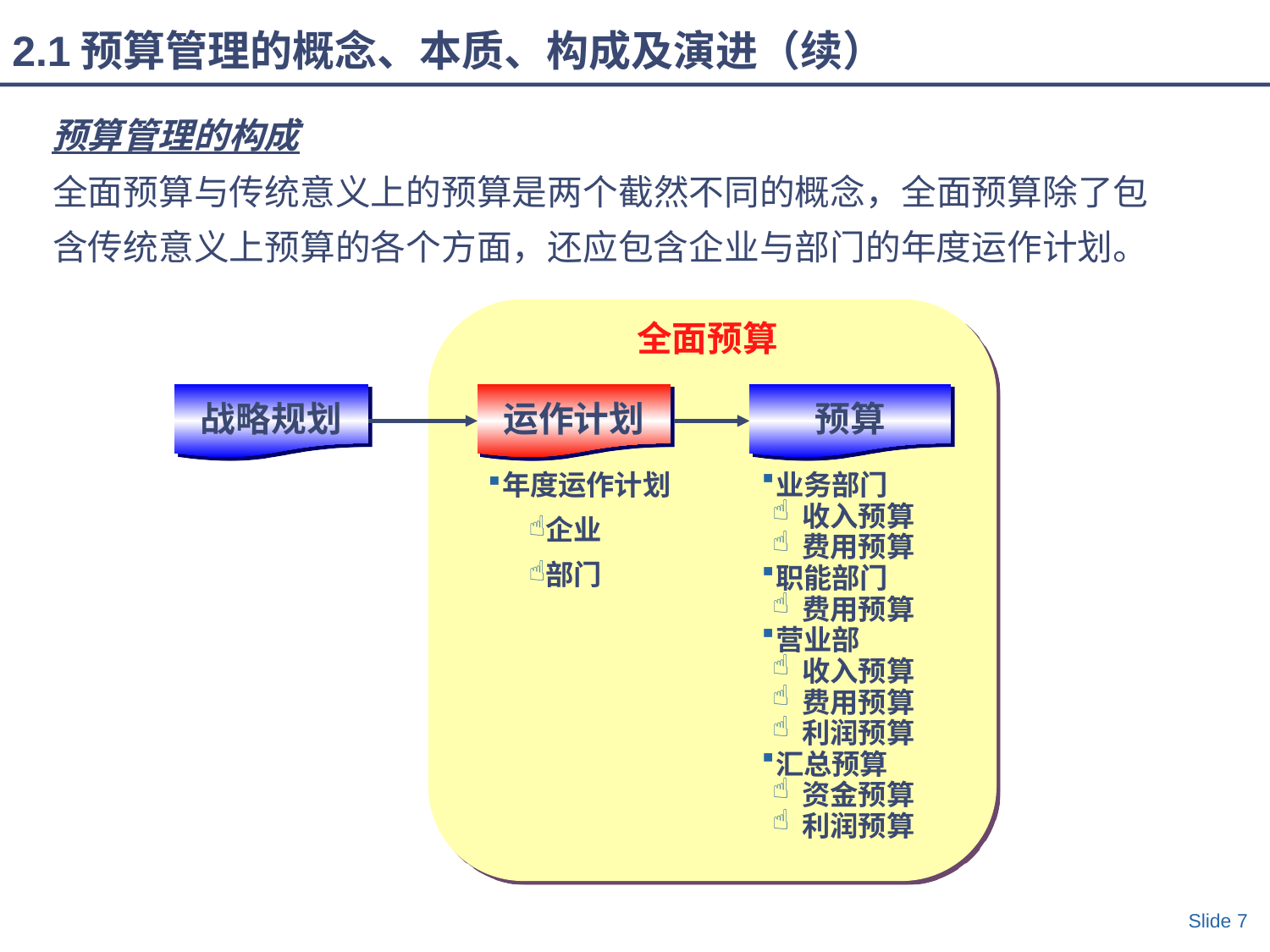

2.1预算管理的概念、本质、构成及演进（续）

预算管理的构成
全面预算与传统意义上的预算是两个截然不同的概念，全面预算除了包含传统意义上预算的各个方面，还应包含企业与部门的年度运作计划。

全面预算

战略规划
运作计划
运作计划
预算
年度运作计划
企业
部门
业务部门
收入预算
费用预算
职能部门
费用预算
营业部
收入预算
费用预算
利润预算
汇总预算
资金预算
利润预算
Slide 7